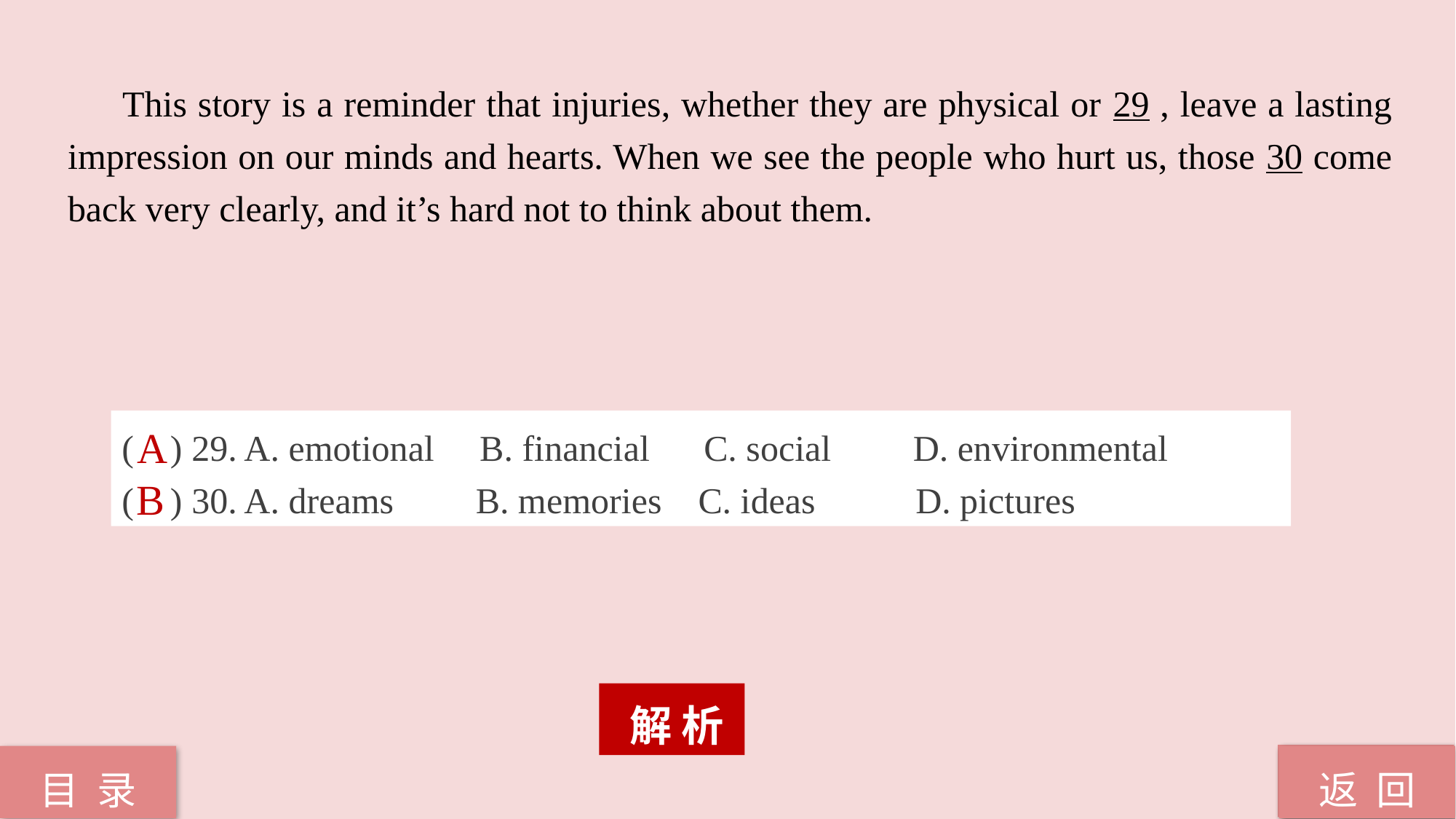

This story is a reminder that injuries, whether they are physical or 29 , leave a lasting impression on our minds and hearts. When we see the people who hurt us, those 30 come back very clearly, and it’s hard not to think about them.
(    ) 29. A. emotional     B. financial 	    C. social 	   D. environmental
(    ) 30. A. dreams         B. memories    C. ideas           D. pictures
A
B
 解 析
返  回